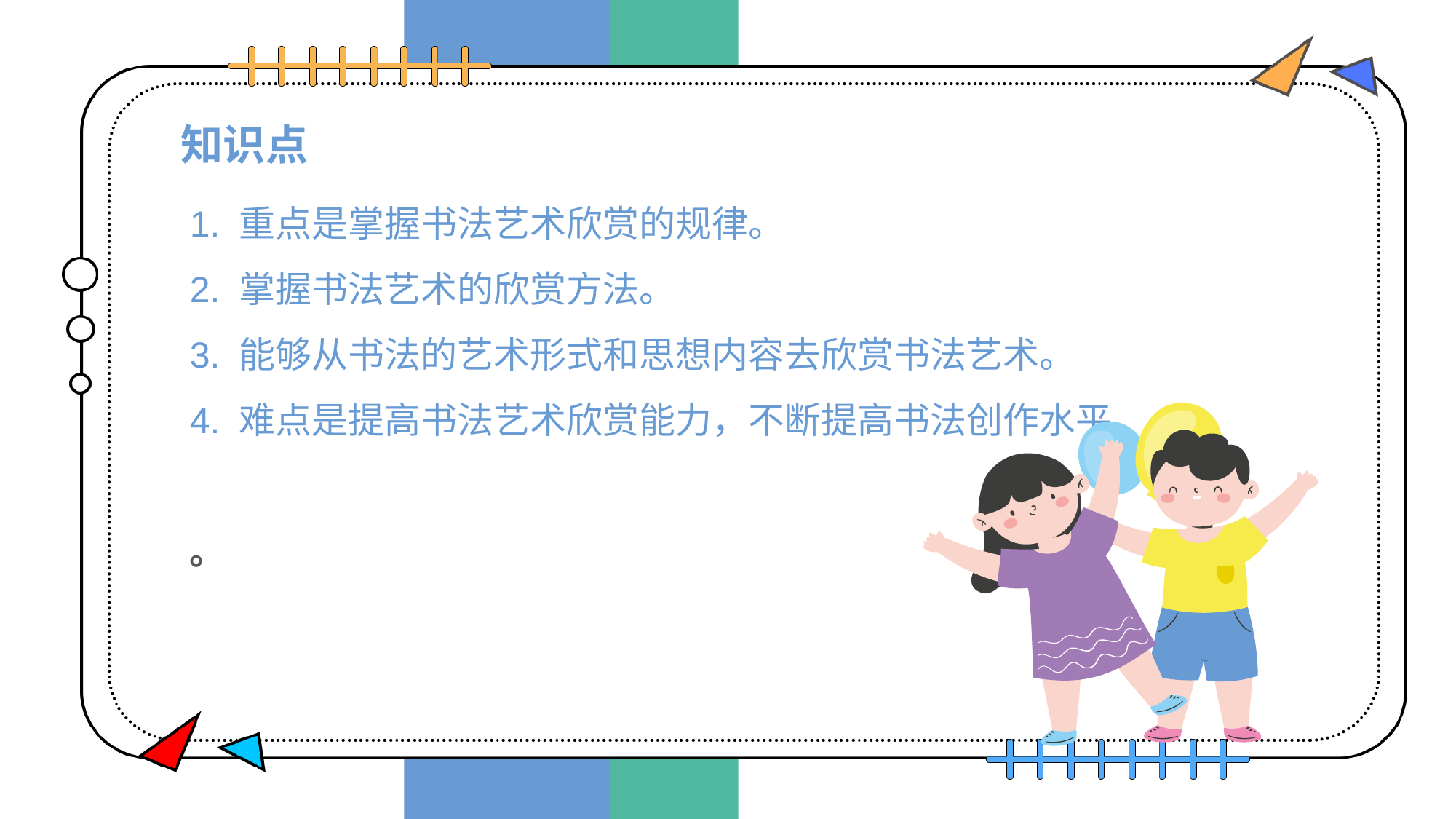

# 知识点

1. 重点是掌握书法艺术欣赏的规律。
2. 掌握书法艺术的欣赏方法。
3. 能够从书法的艺术形式和思想内容去欣赏书法艺术。
4. 难点是提高书法艺术欣赏能力，不断提高书法创作水平。

。